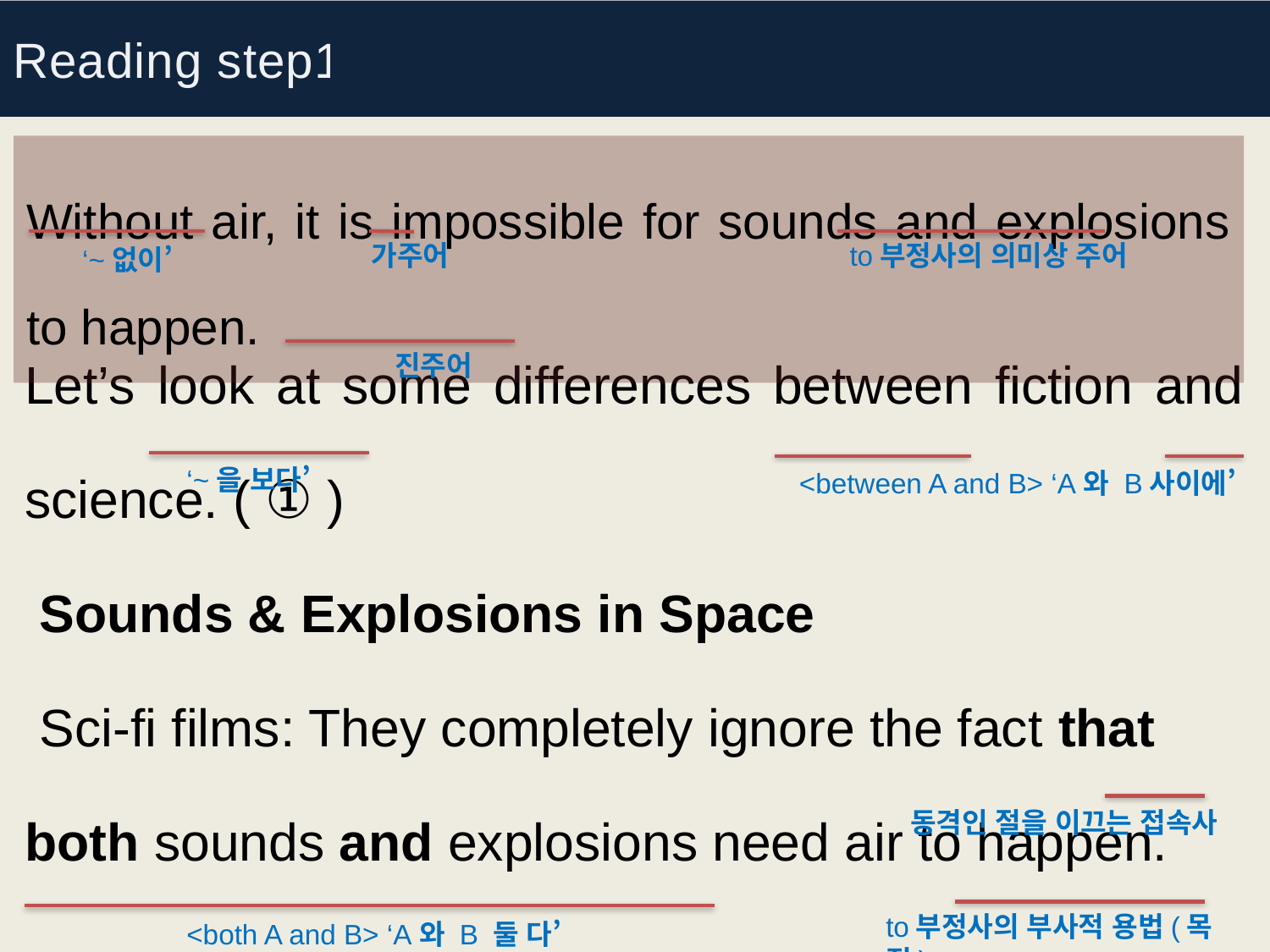

Reading step1

Let’s look at some differences between fiction and science. ( ① )
 Sounds & Explosions in Space
 Sci-fi films: They completely ignore the fact that
both sounds and explosions need air to happen.
Without air, it is impossible for sounds and explosions to happen.
가주어
to부정사의 의미상 주어
‘~없이’
진주어
‘~을 보다’
<between A and B> ‘A와 B사이에’
동격인 절을 이끄는 접속사
to부정사의 부사적 용법(목적)
<both A and B> ‘A와 B 둘 다’